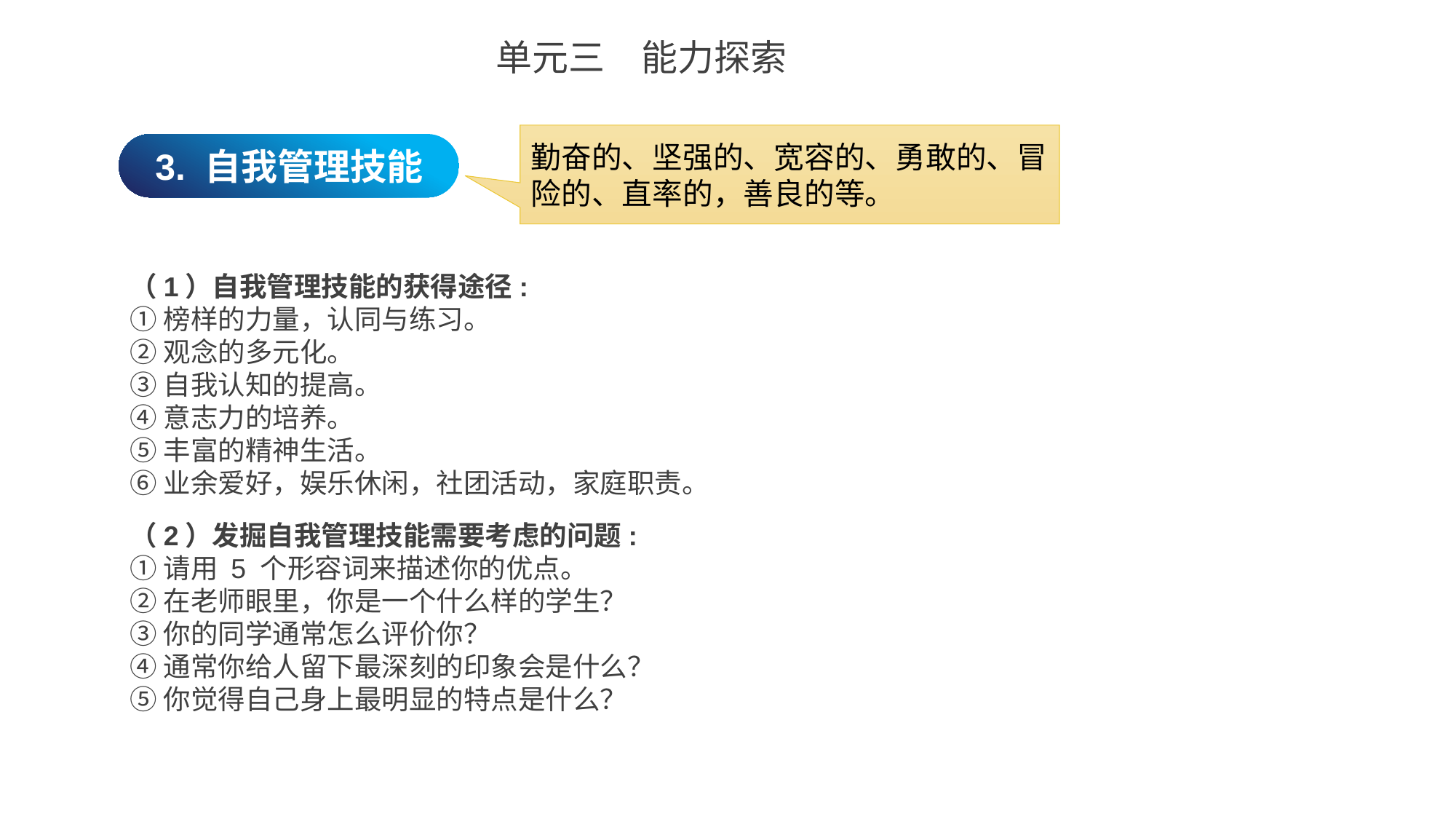

单元三　能力探索
勤奋的、坚强的、宽容的、勇敢的、冒险的、直率的，善良的等。
3. 自我管理技能
（1）自我管理技能的获得途径:
①榜样的力量，认同与练习。
②观念的多元化。
③自我认知的提高。
④意志力的培养。
⑤丰富的精神生活。
⑥业余爱好，娱乐休闲，社团活动，家庭职责。
（2）发掘自我管理技能需要考虑的问题:
①请用 5 个形容词来描述你的优点。
②在老师眼里，你是一个什么样的学生？
③你的同学通常怎么评价你？
④通常你给人留下最深刻的印象会是什么？
⑤你觉得自己身上最明显的特点是什么？